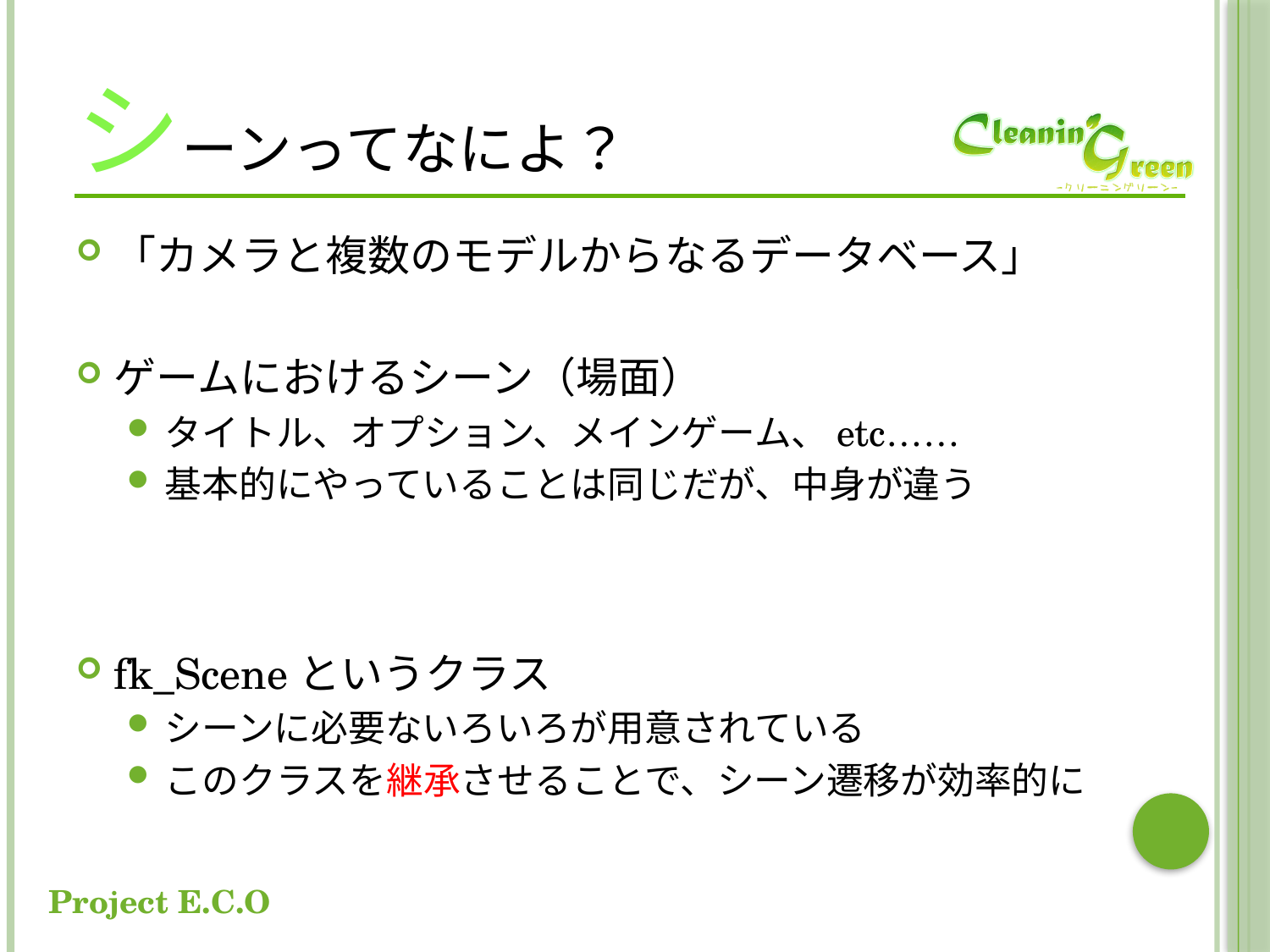

# シーンってなによ？
「カメラと複数のモデルからなるデータベース」

ゲームにおけるシーン（場面）
タイトル、オプション、メインゲーム、etc……
基本的にやっていることは同じだが、中身が違う

fk_Sceneというクラス
シーンに必要ないろいろが用意されている
このクラスを継承させることで、シーン遷移が効率的に